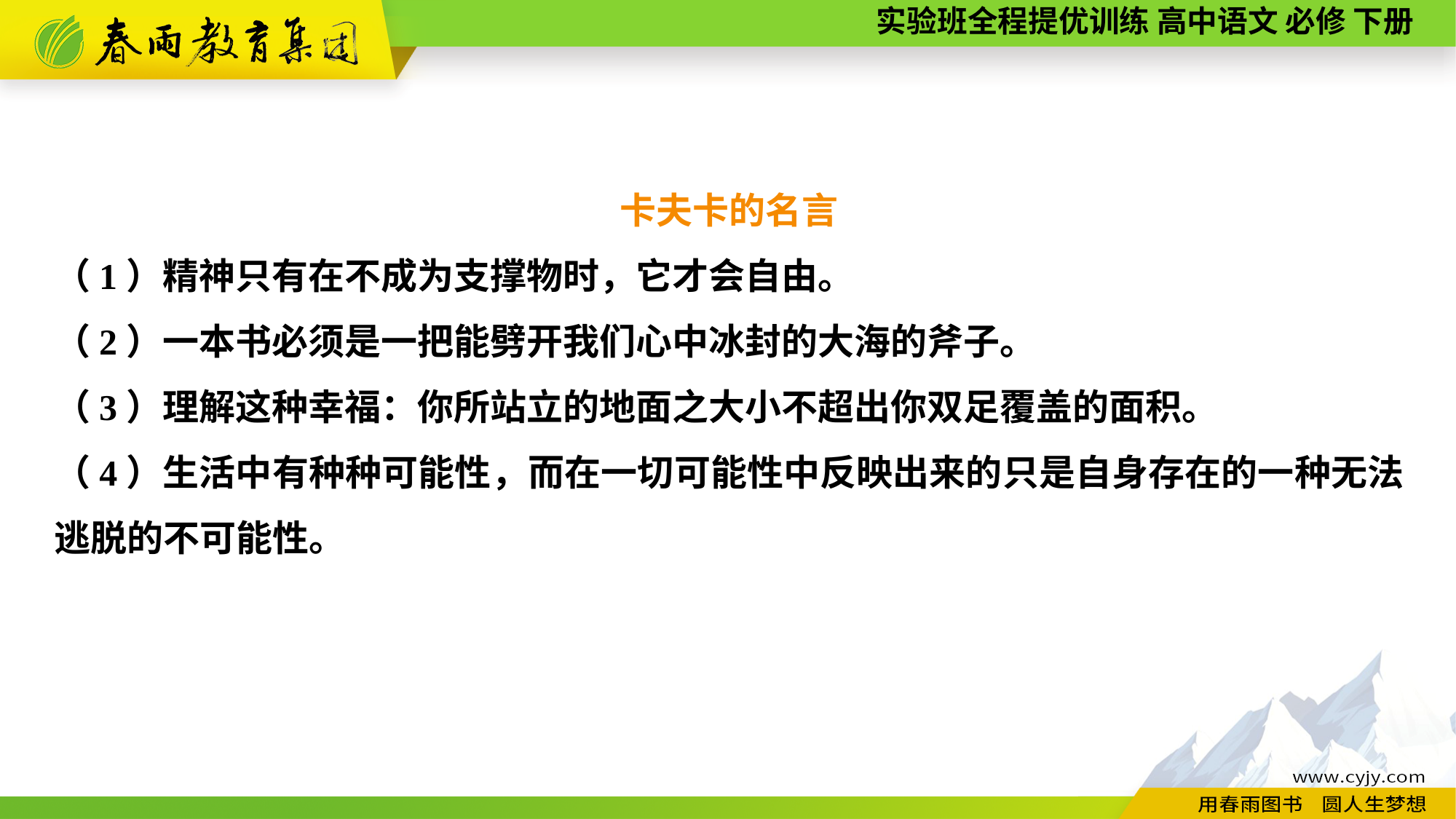

卡夫卡的名言
（1）精神只有在不成为支撑物时，它才会自由。
（2）一本书必须是一把能劈开我们心中冰封的大海的斧子。
（3）理解这种幸福：你所站立的地面之大小不超出你双足覆盖的面积。
（4）生活中有种种可能性，而在一切可能性中反映出来的只是自身存在的一种无法逃脱的不可能性。